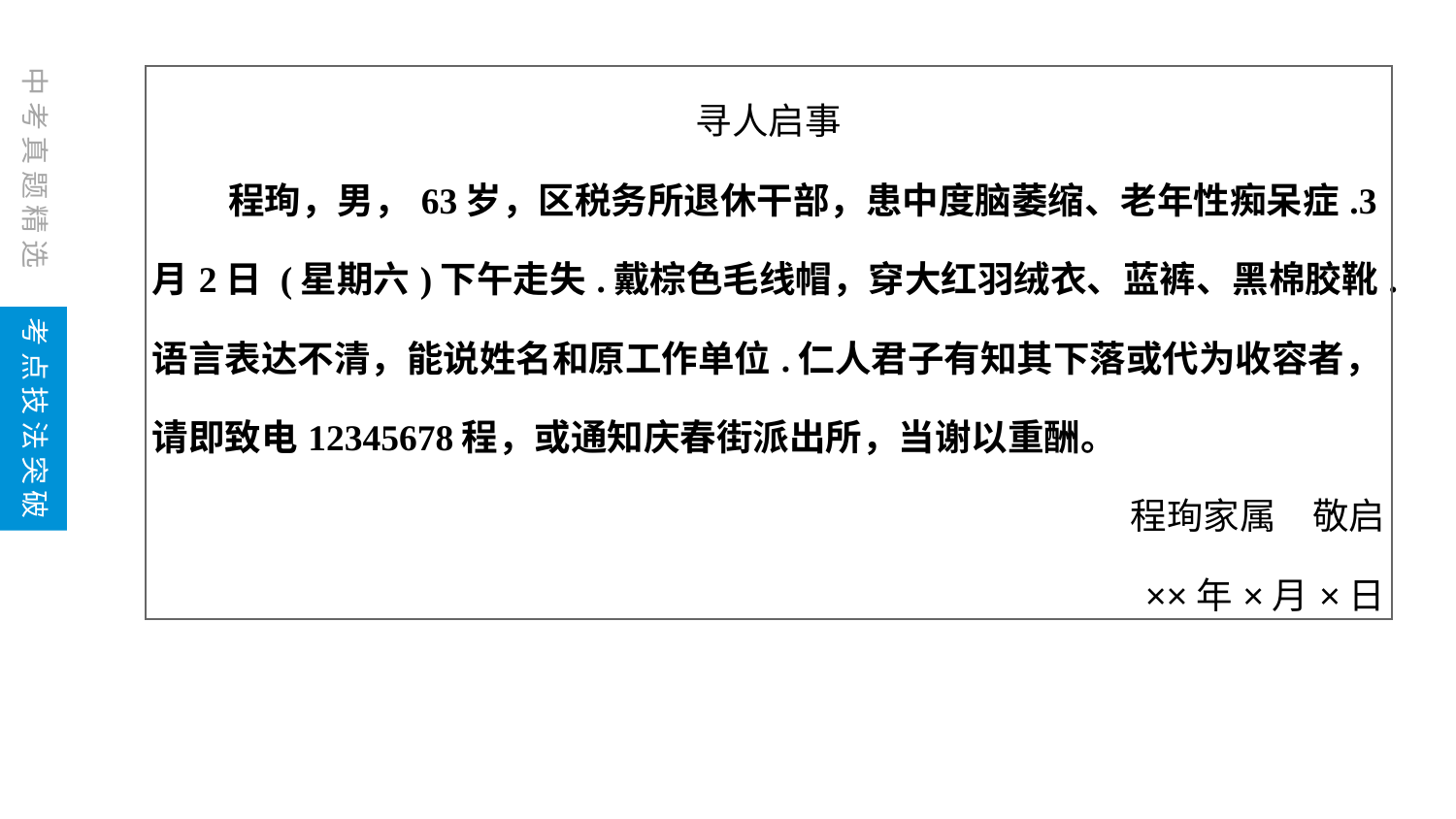

| 寻人启事 程珣，男，63岁，区税务所退休干部，患中度脑萎缩、老年性痴呆症.3月2日 (星期六)下午走失.戴棕色毛线帽，穿大红羽绒衣、蓝裤、黑棉胶靴.语言表达不清，能说姓名和原工作单位.仁人君子有知其下落或代为收容者，请即致电12345678程，或通知庆春街派出所，当谢以重酬。 程珣家属　敬启 ××年×月×日 |
| --- |